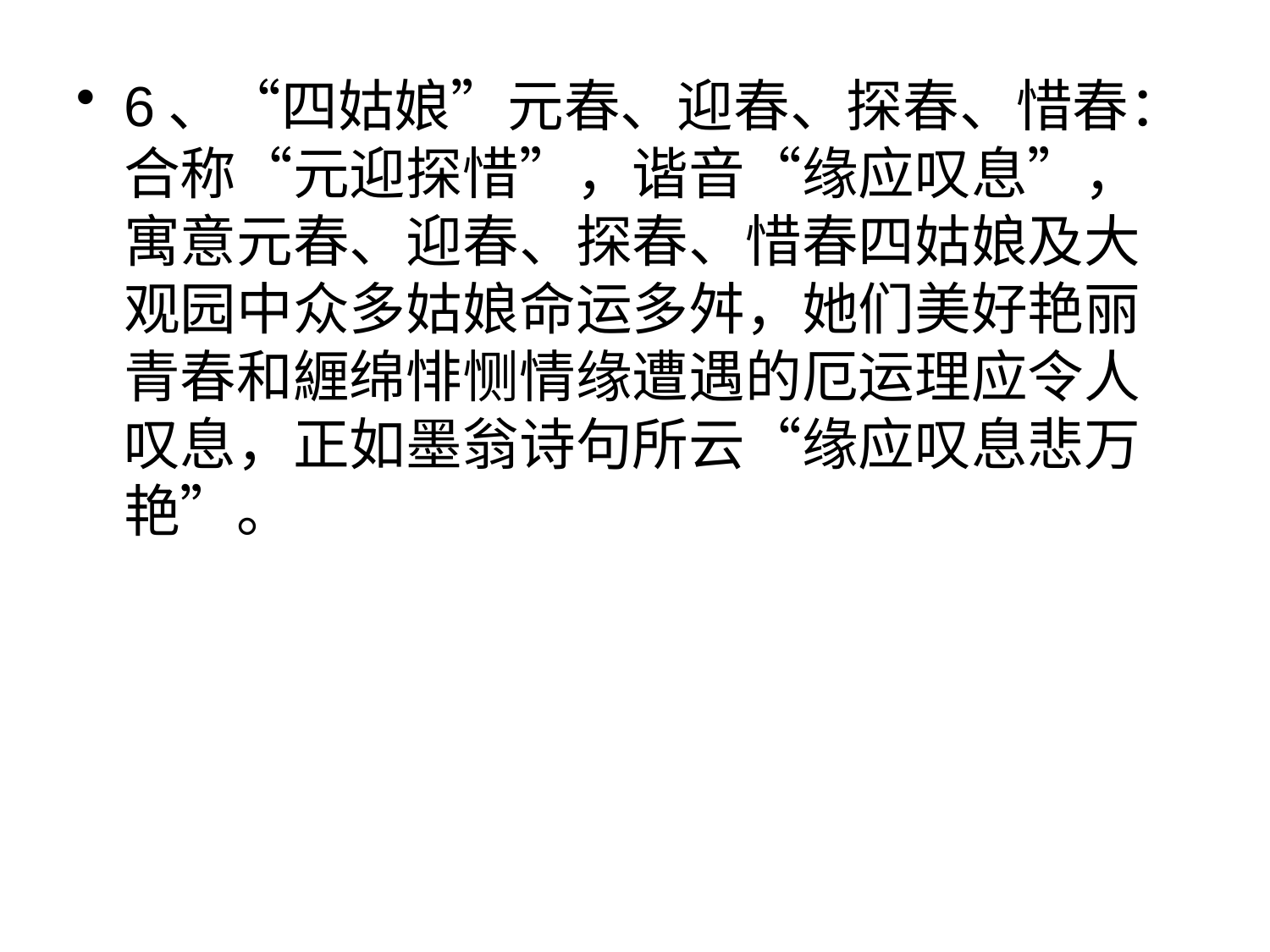

#
6、“四姑娘”元春、迎春、探春、惜春：合称“元迎探惜”，谐音“缘应叹息”，寓意元春、迎春、探春、惜春四姑娘及大观园中众多姑娘命运多舛，她们美好艳丽青春和緾绵悱恻情缘遭遇的厄运理应令人叹息，正如墨翁诗句所云“缘应叹息悲万艳”。